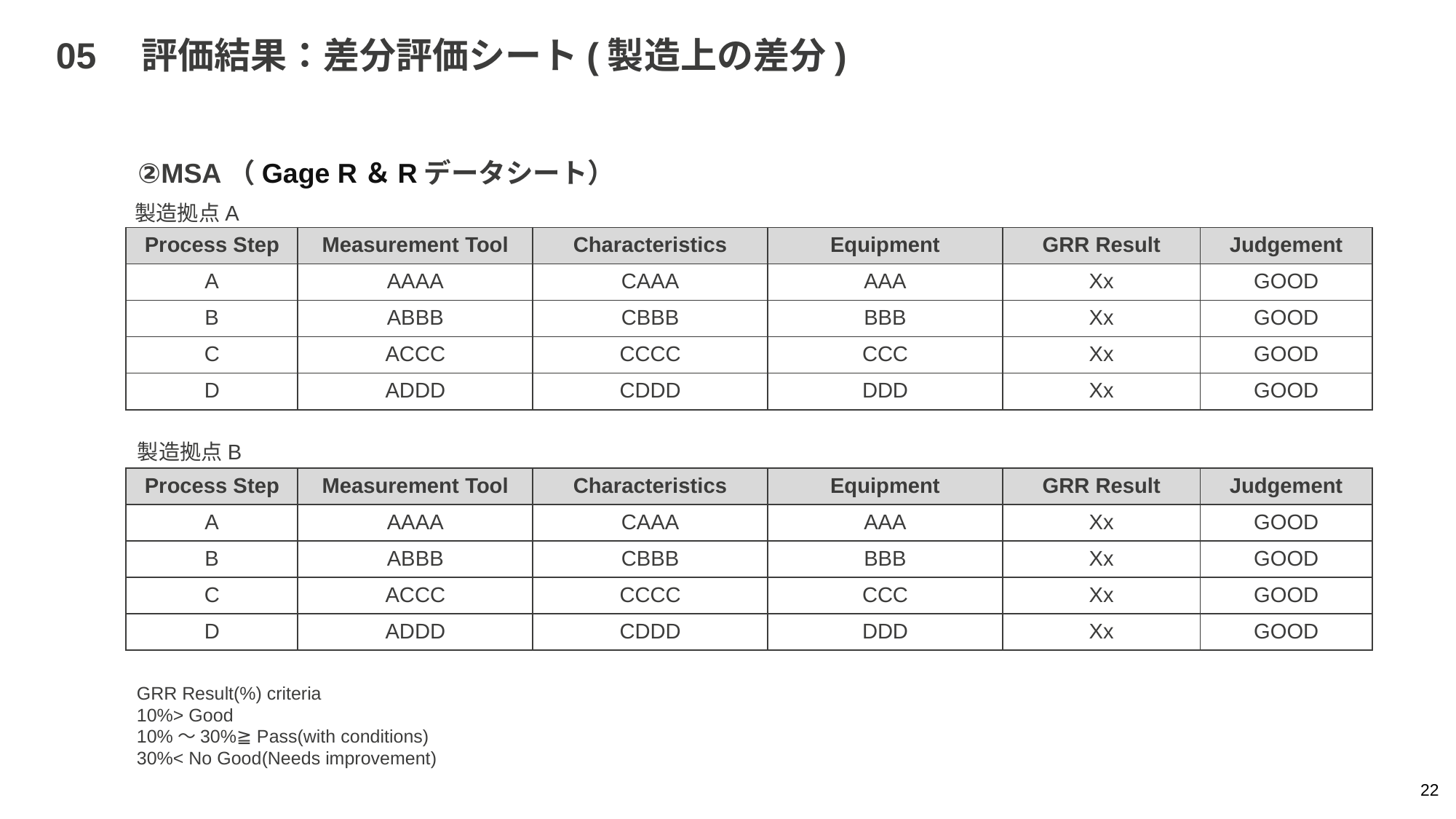

# 05　評価結果：差分評価シート(製造上の差分)
②MSA（Gage R＆Rデータシート）
製造拠点A
| Process Step | Measurement Tool | Characteristics | Equipment | GRR Result | Judgement |
| --- | --- | --- | --- | --- | --- |
| A | AAAA | CAAA | AAA | Xx | GOOD |
| B | ABBB | CBBB | BBB | Xx | GOOD |
| C | ACCC | CCCC | CCC | Xx | GOOD |
| D | ADDD | CDDD | DDD | Xx | GOOD |
製造拠点B
| Process Step | Measurement Tool | Characteristics | Equipment | GRR Result | Judgement |
| --- | --- | --- | --- | --- | --- |
| A | AAAA | CAAA | AAA | Xx | GOOD |
| B | ABBB | CBBB | BBB | Xx | GOOD |
| C | ACCC | CCCC | CCC | Xx | GOOD |
| D | ADDD | CDDD | DDD | Xx | GOOD |
GRR Result(%) criteria
10%> Good
10%～30%≧ Pass(with conditions)
30%< No Good(Needs improvement)